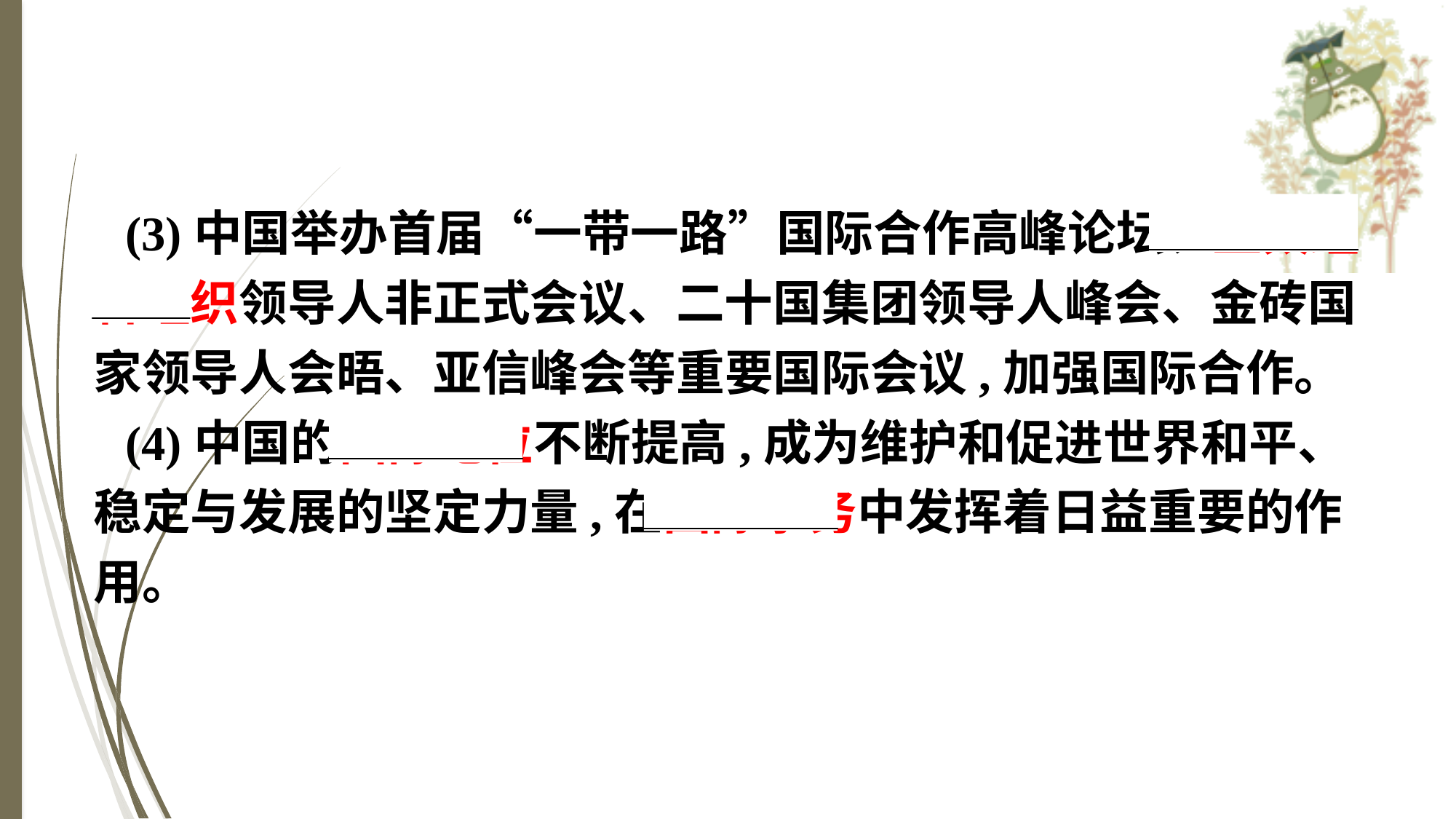

(3)中国举办首届“一带一路”国际合作高峰论坛、亚太经合组织领导人非正式会议、二十国集团领导人峰会、金砖国家领导人会晤、亚信峰会等重要国际会议,加强国际合作。
(4)中国的国际地位不断提高,成为维护和促进世界和平、稳定与发展的坚定力量,在国际事务中发挥着日益重要的作用。